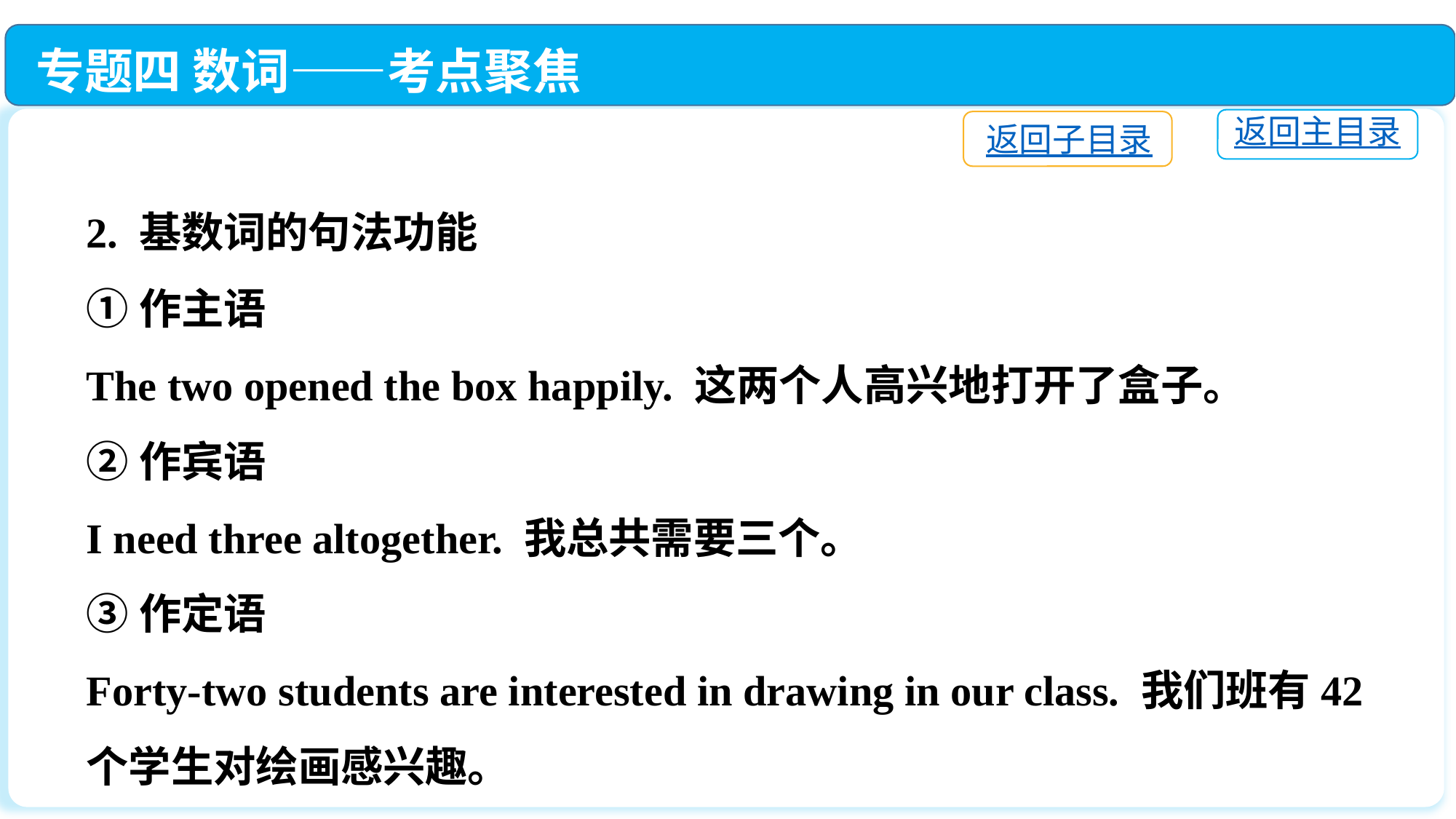

专题四 数词——考点聚焦

返回主目录

返回子目录
2. 基数词的句法功能
①作主语
The two opened the box happily. 这两个人高兴地打开了盒子。
②作宾语
I need three altogether. 我总共需要三个。
③作定语
Forty-two students are interested in drawing in our class. 我们班有42个学生对绘画感兴趣。